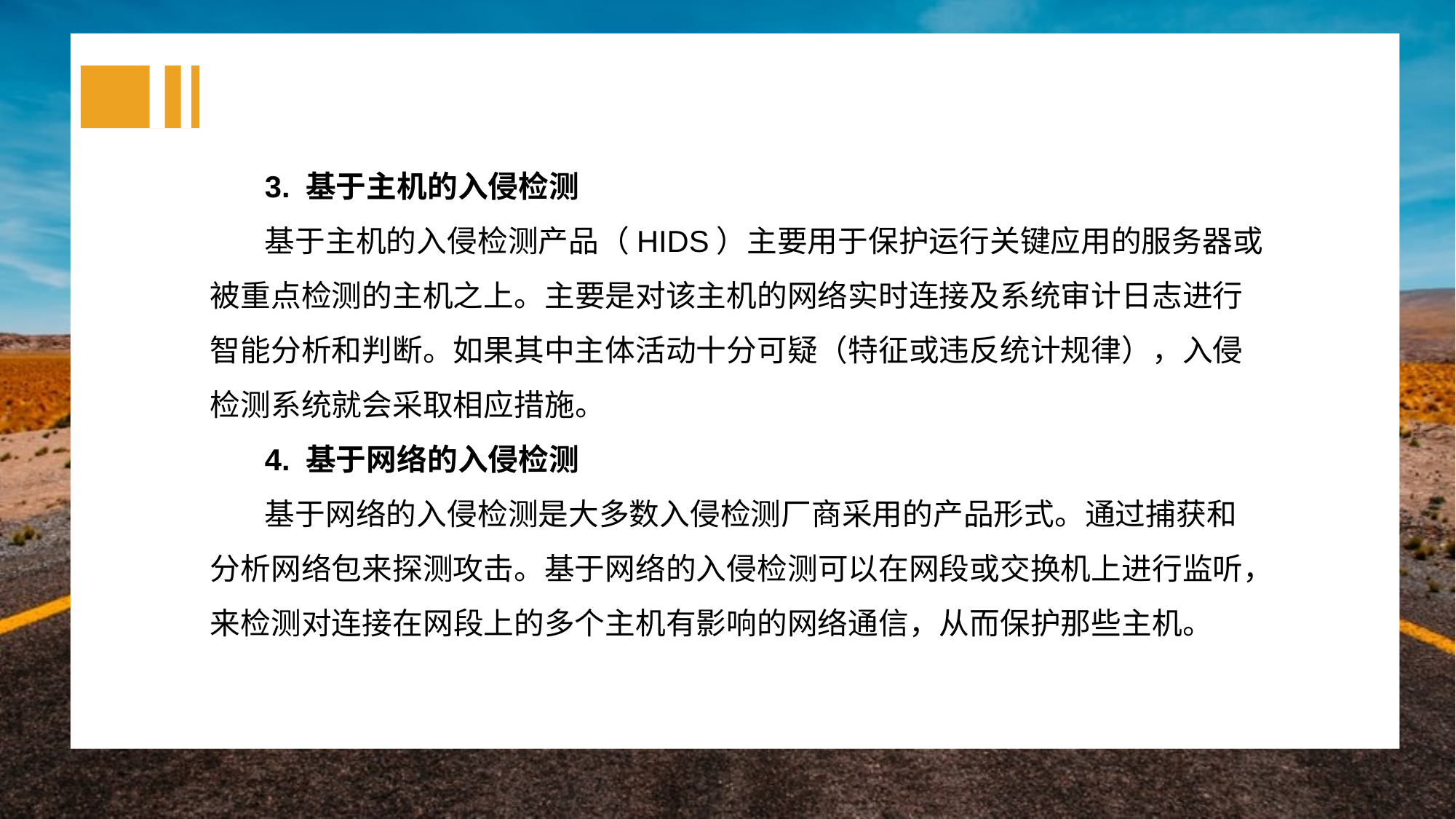

3. 基于主机的入侵检测
基于主机的入侵检测产品（HIDS）主要用于保护运行关键应用的服务器或被重点检测的主机之上。主要是对该主机的网络实时连接及系统审计日志进行智能分析和判断。如果其中主体活动十分可疑（特征或违反统计规律），入侵检测系统就会采取相应措施。
4. 基于网络的入侵检测
基于网络的入侵检测是大多数入侵检测厂商采用的产品形式。通过捕获和分析网络包来探测攻击。基于网络的入侵检测可以在网段或交换机上进行监听，来检测对连接在网段上的多个主机有影响的网络通信，从而保护那些主机。